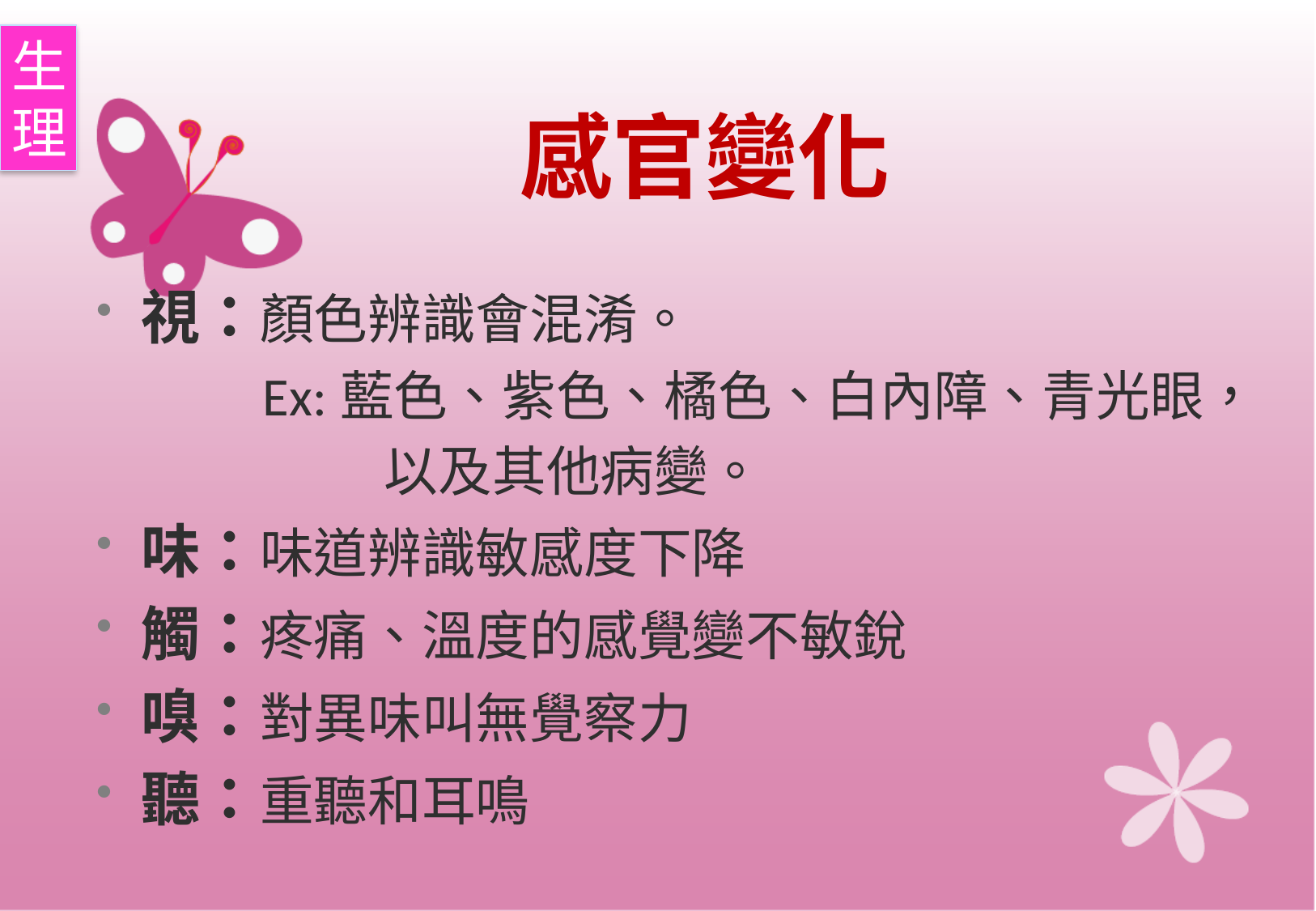

生
理
# 感官變化
視：顏色辨識會混淆。
		Ex:藍色、紫色、橘色、白內障、青光眼，
			以及其他病變。
味：味道辨識敏感度下降
觸：疼痛、溫度的感覺變不敏銳
嗅：對異味叫無覺察力
聽：重聽和耳鳴